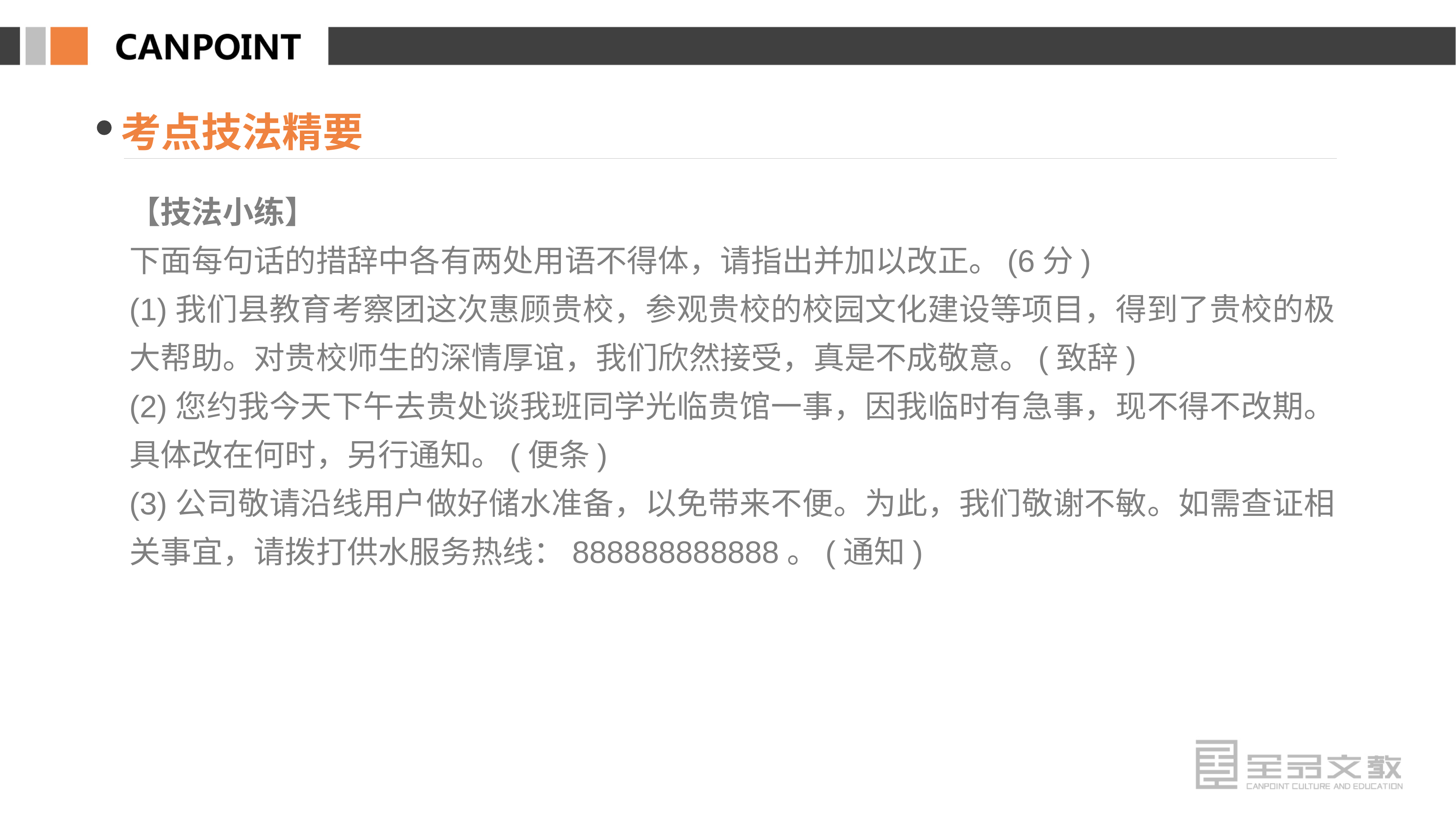

考点技法精要

【技法小练】
下面每句话的措辞中各有两处用语不得体，请指出并加以改正。(6分)
(1)我们县教育考察团这次惠顾贵校，参观贵校的校园文化建设等项目，得到了贵校的极大帮助。对贵校师生的深情厚谊，我们欣然接受，真是不成敬意。(致辞)
(2)您约我今天下午去贵处谈我班同学光临贵馆一事，因我临时有急事，现不得不改期。具体改在何时，另行通知。(便条)
(3)公司敬请沿线用户做好储水准备，以免带来不便。为此，我们敬谢不敏。如需查证相关事宜，请拨打供水服务热线：8888­88888888。(通知)